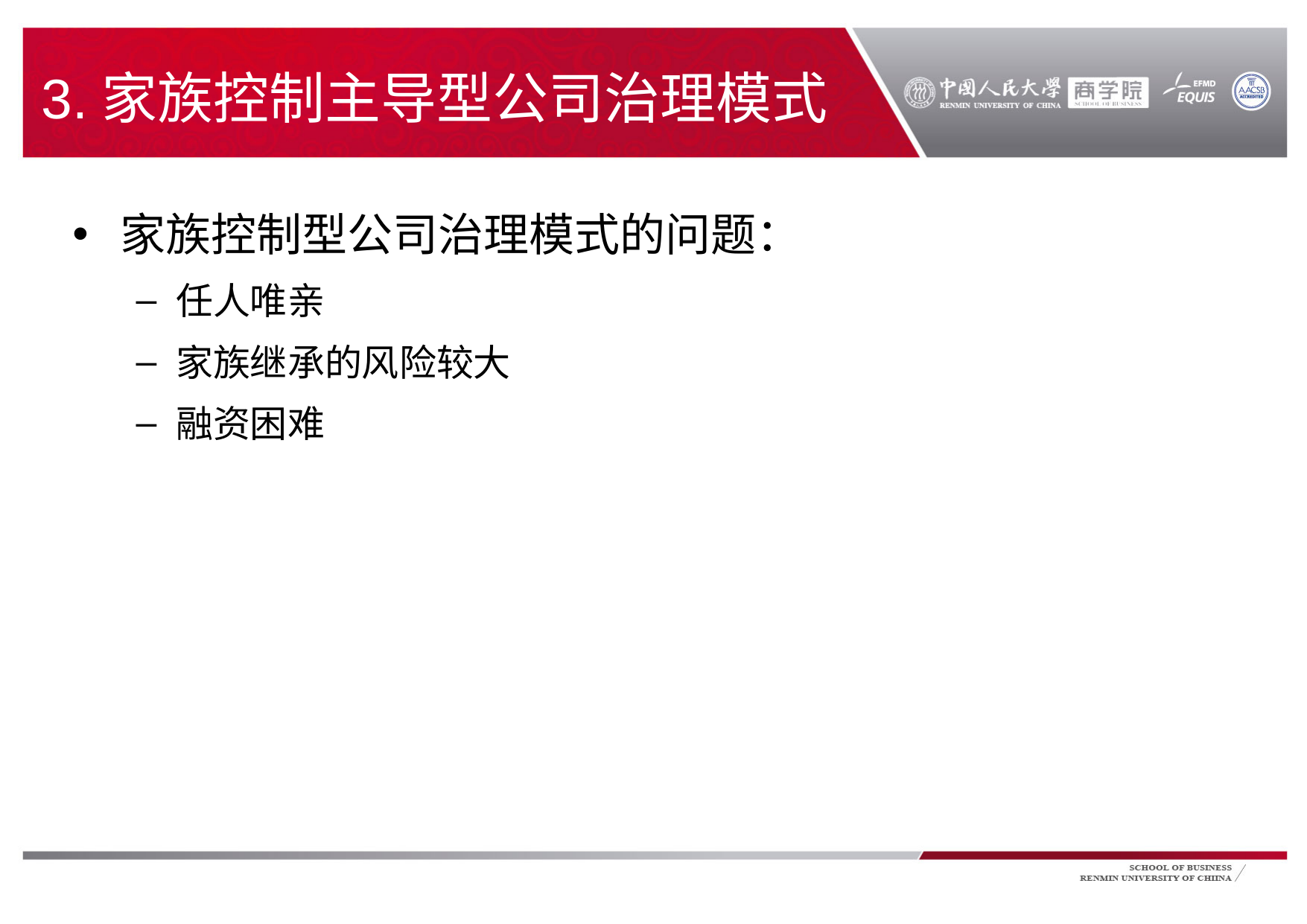

# 3.家族控制主导型公司治理模式
家族控制型公司治理模式的问题：
任人唯亲
家族继承的风险较大
融资困难